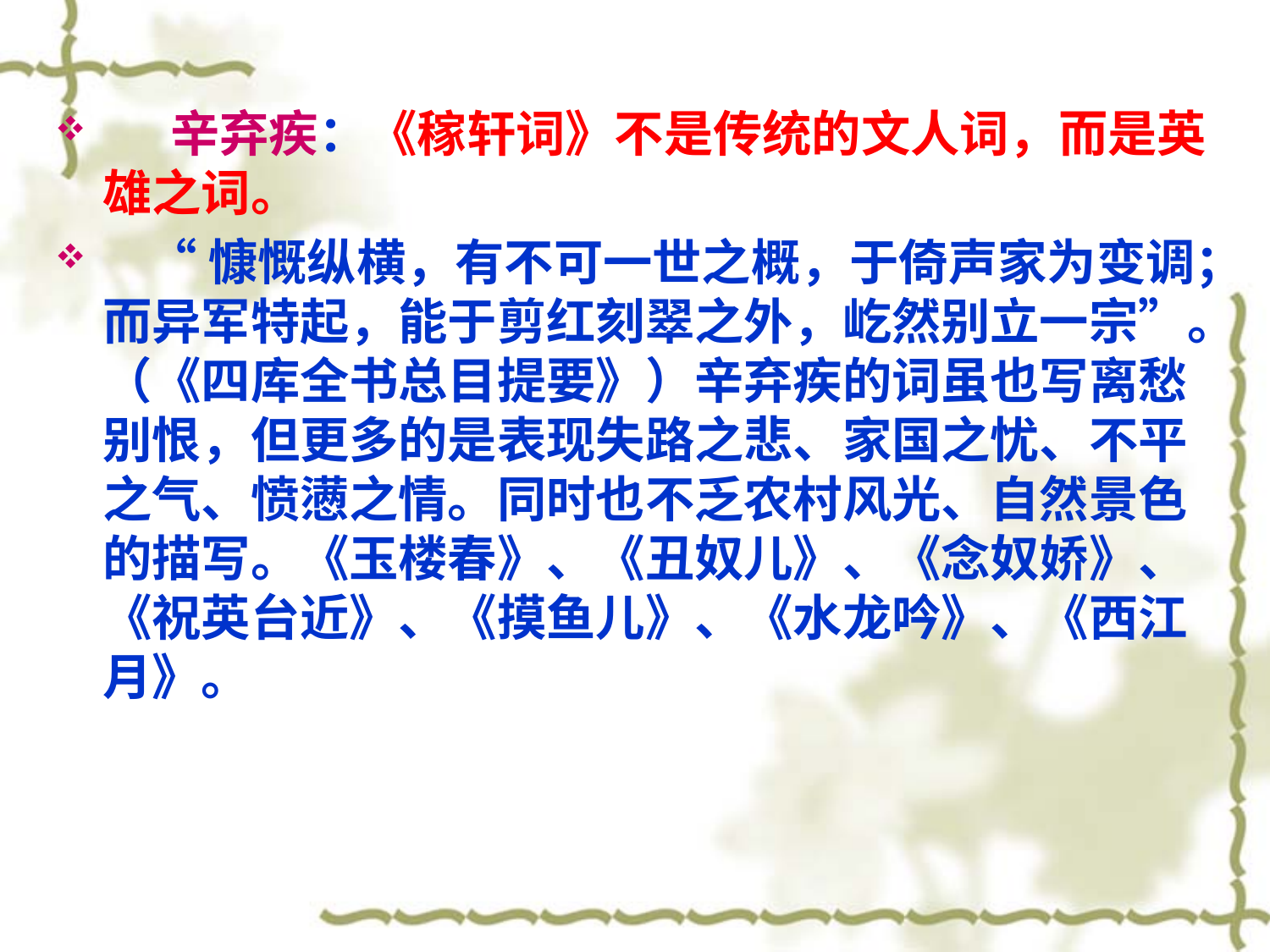

#
     辛弃疾：《稼轩词》不是传统的文人词，而是英雄之词。
    “慷慨纵横，有不可一世之概，于倚声家为变调；而异军特起，能于剪红刻翠之外，屹然别立一宗”。（《四库全书总目提要》）辛弃疾的词虽也写离愁别恨，但更多的是表现失路之悲、家国之忧、不平之气、愤懑之情。同时也不乏农村风光、自然景色的描写。《玉楼春》、《丑奴儿》、《念奴娇》、《祝英台近》、《摸鱼儿》、《水龙吟》、《西江月》。